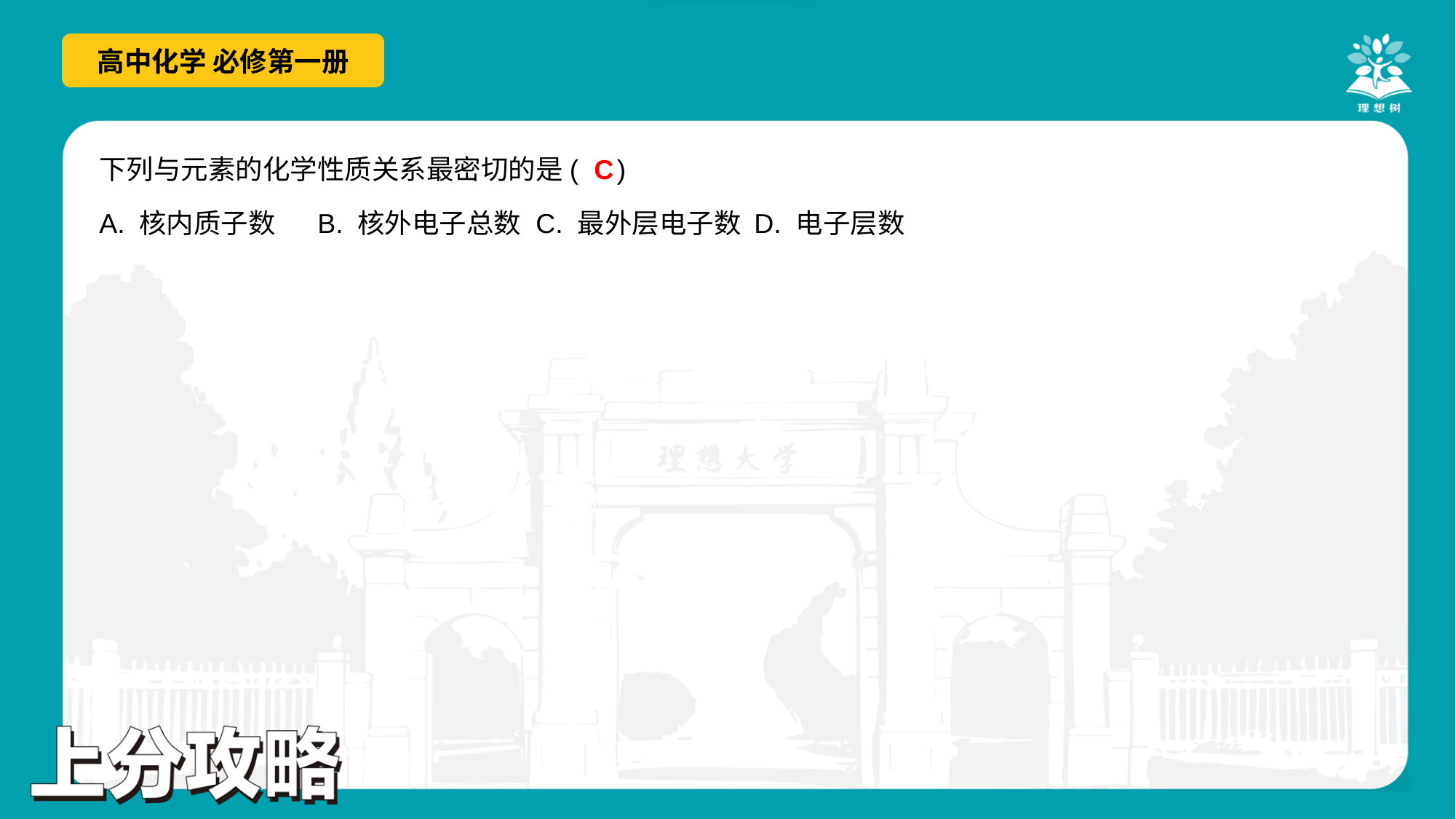

C
下列与元素的化学性质关系最密切的是(     )
A. 核内质子数	B. 核外电子总数	C. 最外层电子数	D. 电子层数